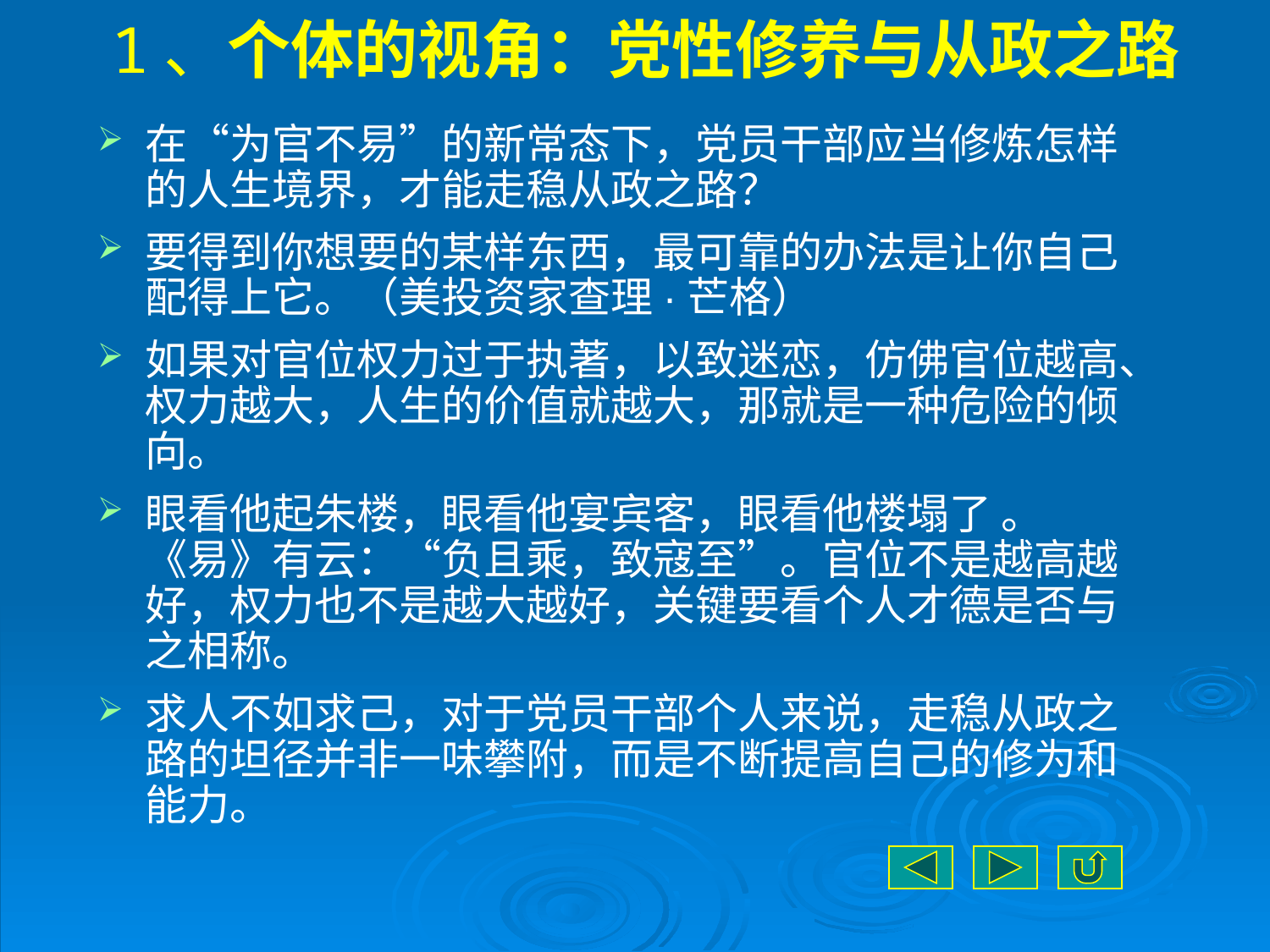

# 1、个体的视角：党性修养与从政之路
在“为官不易”的新常态下，党员干部应当修炼怎样的人生境界，才能走稳从政之路？
要得到你想要的某样东西，最可靠的办法是让你自己配得上它。（美投资家查理·芒格）
如果对官位权力过于执著，以致迷恋，仿佛官位越高、权力越大，人生的价值就越大，那就是一种危险的倾向。
眼看他起朱楼，眼看他宴宾客，眼看他楼塌了 。《易》有云：“负且乘，致寇至”。官位不是越高越好，权力也不是越大越好，关键要看个人才德是否与之相称。
求人不如求己，对于党员干部个人来说，走稳从政之路的坦径并非一味攀附，而是不断提高自己的修为和能力。